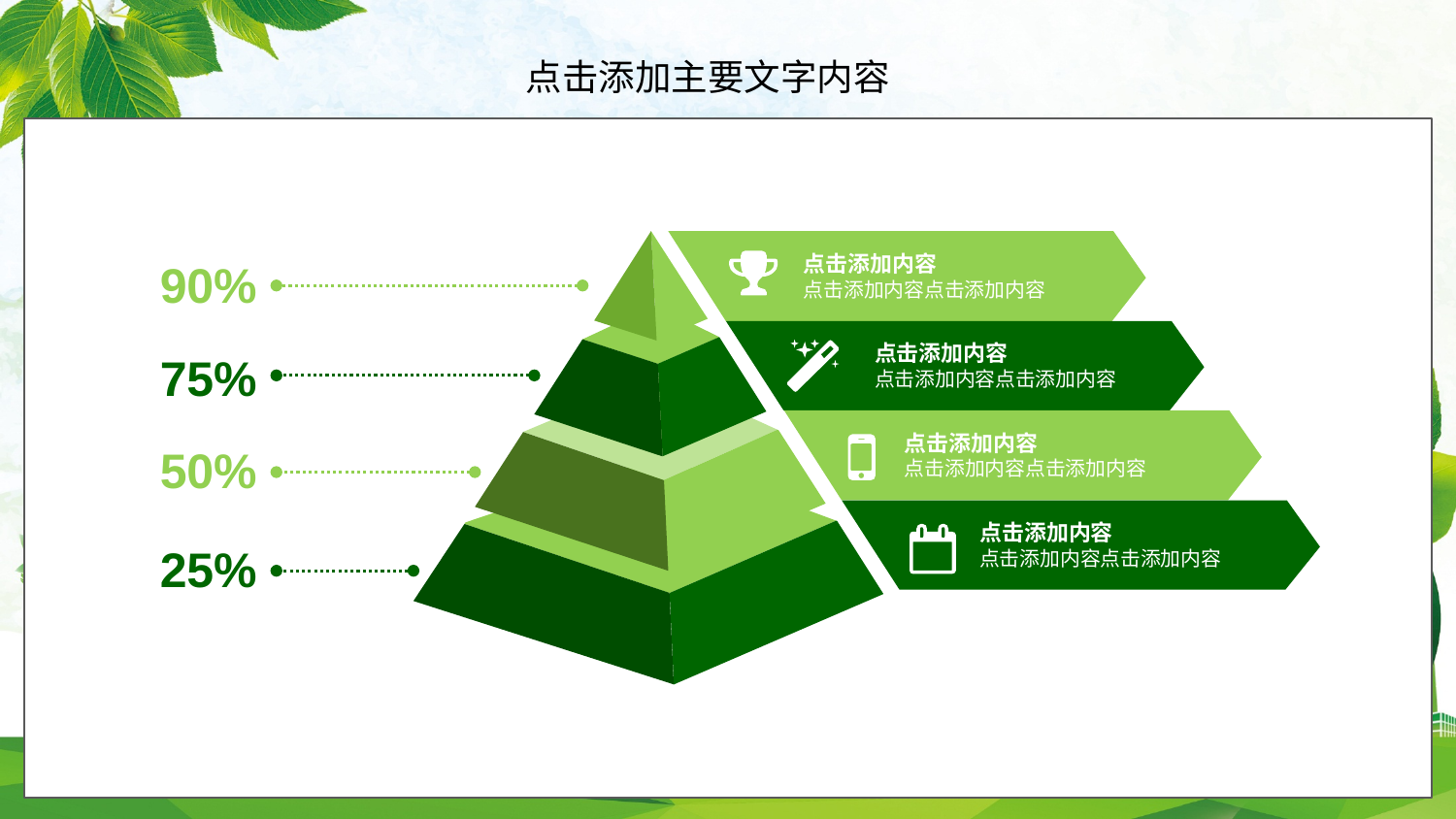

点击添加内容
点击添加内容点击添加内容

90%

点击添加内容
点击添加内容点击添加内容

75%

点击添加内容
点击添加内容点击添加内容

50%

点击添加内容
点击添加内容点击添加内容

25%